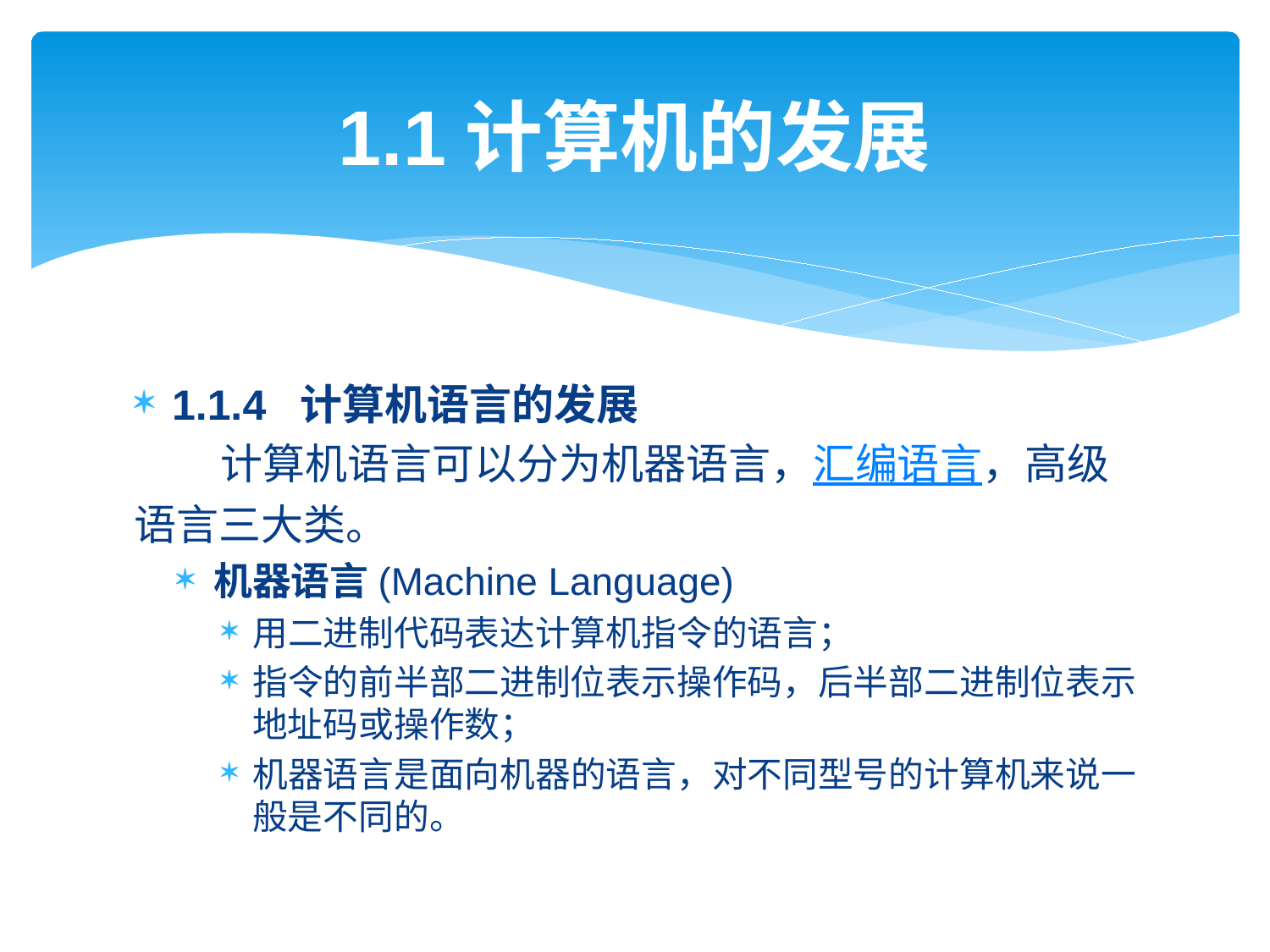

# 1.1计算机的发展
1.1.4  计算机语言的发展
        计算机语言可以分为机器语言，汇编语言，高级语言三大类。
机器语言(Machine Language)
用二进制代码表达计算机指令的语言；
指令的前半部二进制位表示操作码，后半部二进制位表示地址码或操作数；
机器语言是面向机器的语言，对不同型号的计算机来说一般是不同的。